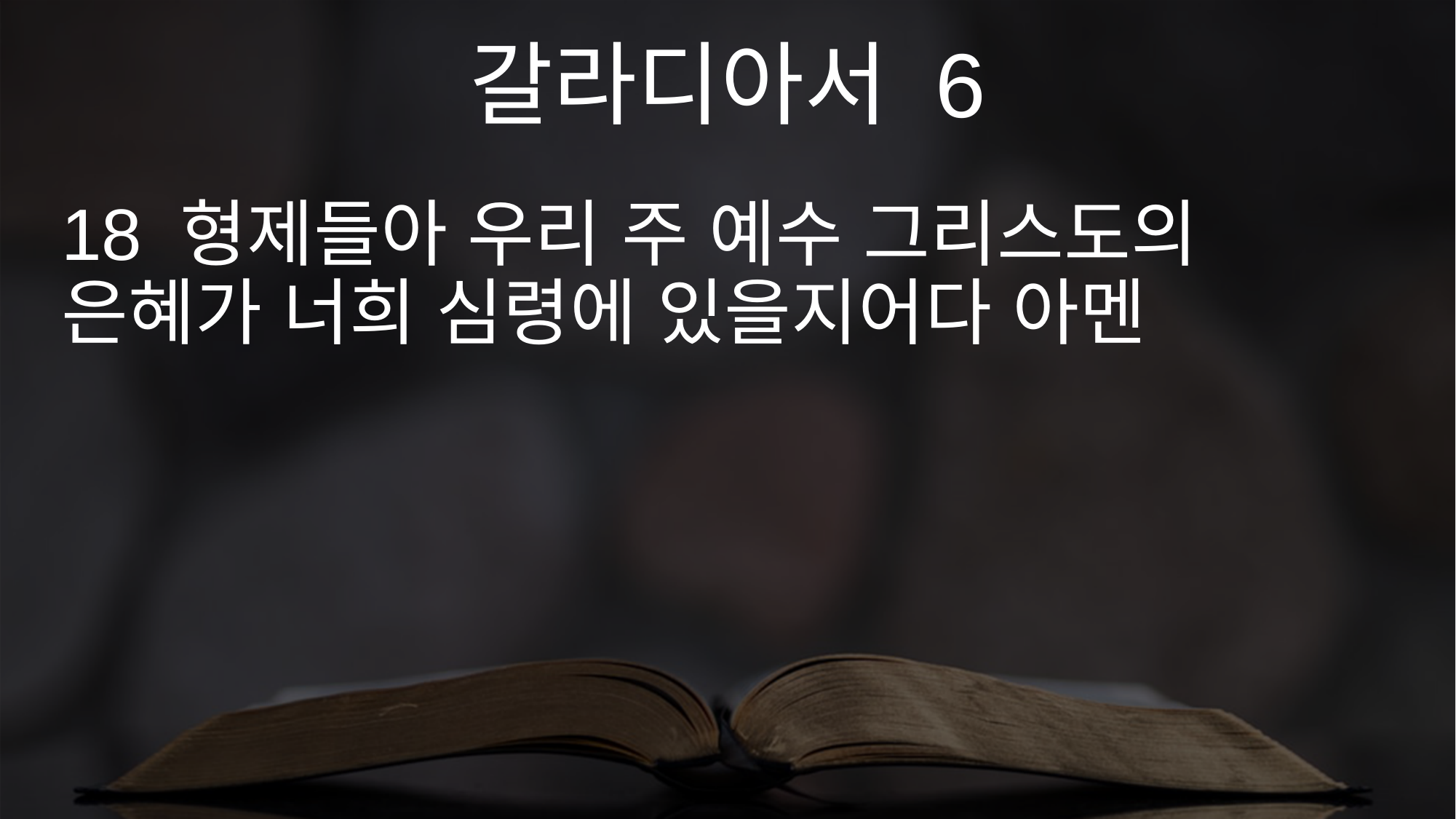

갈라디아서 6
18 형제들아 우리 주 예수 그리스도의 은혜가 너희 심령에 있을지어다 아멘